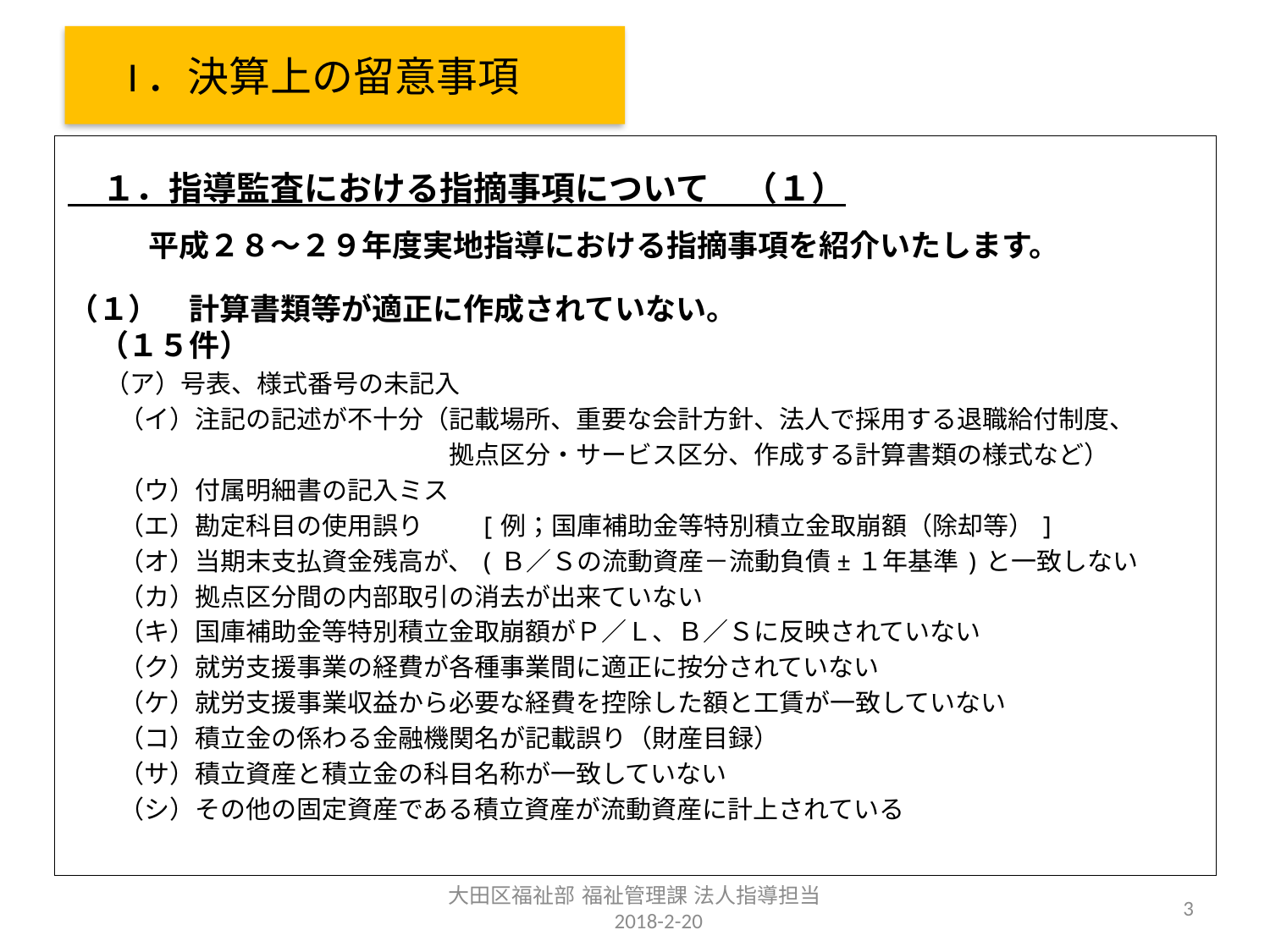

# I．決算上の留意事項

　１．指導監査における指摘事項について　（１）
　　平成２８～２９年度実地指導における指摘事項を紹介いたします。

（１）　計算書類等が適正に作成されていない。　　　　　　　　　　　　　　　　（１５件）
　  （ア）号表、様式番号の未記入
　　（イ）注記の記述が不十分（記載場所、重要な会計方針、法人で採用する退職給付制度、
　　　　　　　　　　　　　　　拠点区分・サービス区分、作成する計算書類の様式など）
　　（ウ）付属明細書の記入ミス
　　（エ）勘定科目の使用誤り　　[例；国庫補助金等特別積立金取崩額（除却等）]
　　（オ）当期末支払資金残高が、(Ｂ／Ｓの流動資産－流動負債±１年基準)と一致しない
　　（カ）拠点区分間の内部取引の消去が出来ていない
　　（キ）国庫補助金等特別積立金取崩額がＰ／Ｌ、Ｂ／Ｓに反映されていない
　　（ク）就労支援事業の経費が各種事業間に適正に按分されていない
　　（ケ）就労支援事業収益から必要な経費を控除した額と工賃が一致していない
　　（コ）積立金の係わる金融機関名が記載誤り（財産目録）
　　（サ）積立資産と積立金の科目名称が一致していない
　　（シ）その他の固定資産である積立資産が流動資産に計上されている

大田区福祉部 福祉管理課 法人指導担当　　2018-2-20
3